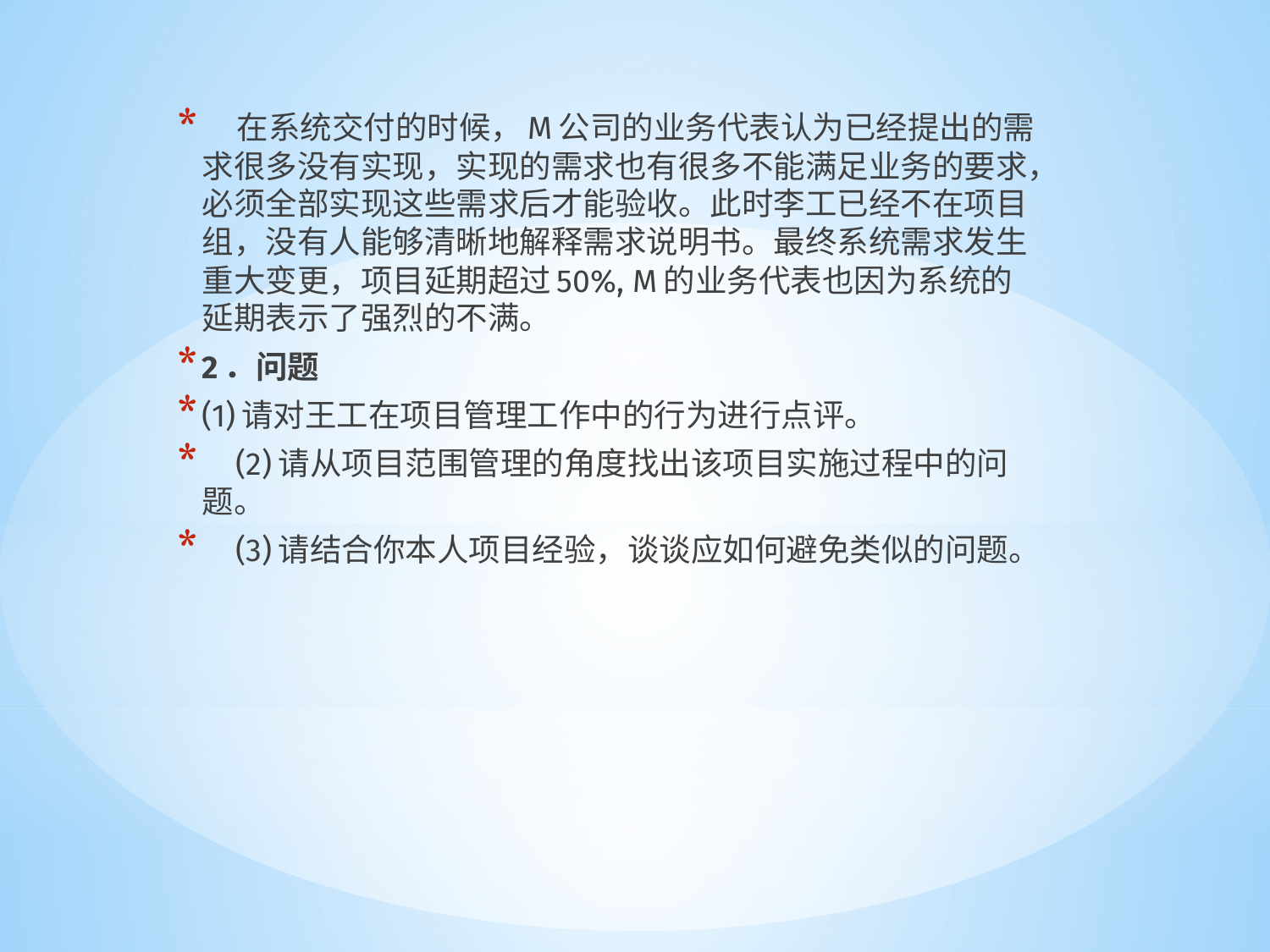

在系统交付的时候，M公司的业务代表认为已经提出的需求很多没有实现，实现的需求也有很多不能满足业务的要求，必须全部实现这些需求后才能验收。此时李工已经不在项目组，没有人能够清晰地解释需求说明书。最终系统需求发生重大变更，项目延期超过50%, M的业务代表也因为系统的延期表示了强烈的不满。
2．问题
(1)请对王工在项目管理工作中的行为进行点评。
    (2)请从项目范围管理的角度找出该项目实施过程中的问题。
    (3)请结合你本人项目经验，谈谈应如何避免类似的问题。
#